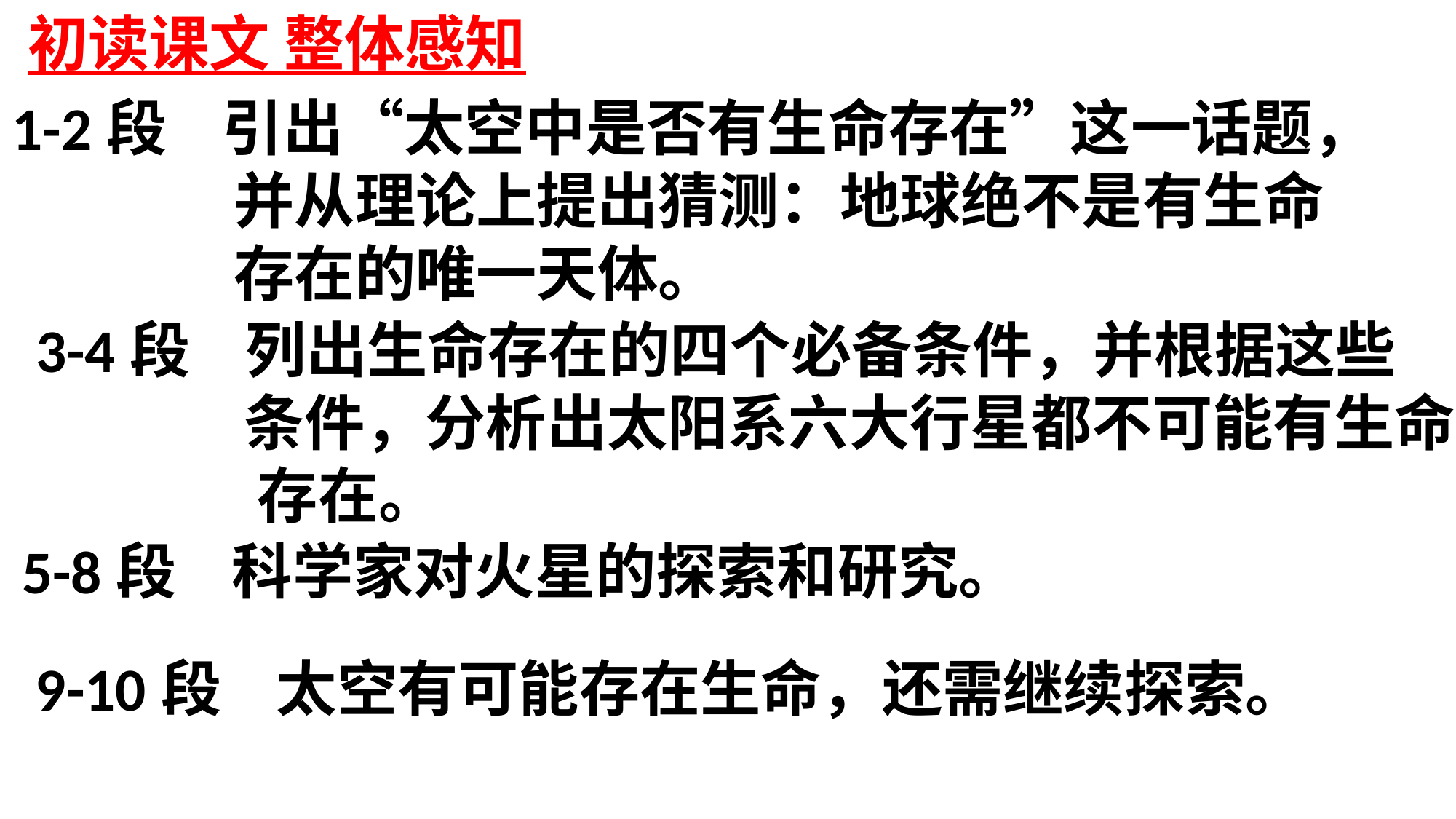

初读课文 整体感知
1-2段    引出“太空中是否有生命存在”这一话题，
               并从理论上提出猜测：地球绝不是有生命
               存在的唯一天体。
3-4段    列出生命存在的四个必备条件，并根据这些
              条件，分析出太阳系六大行星都不可能有生命
               存在。
5-8段    科学家对火星的探索和研究。
9-10段    太空有可能存在生命，还需继续探索。